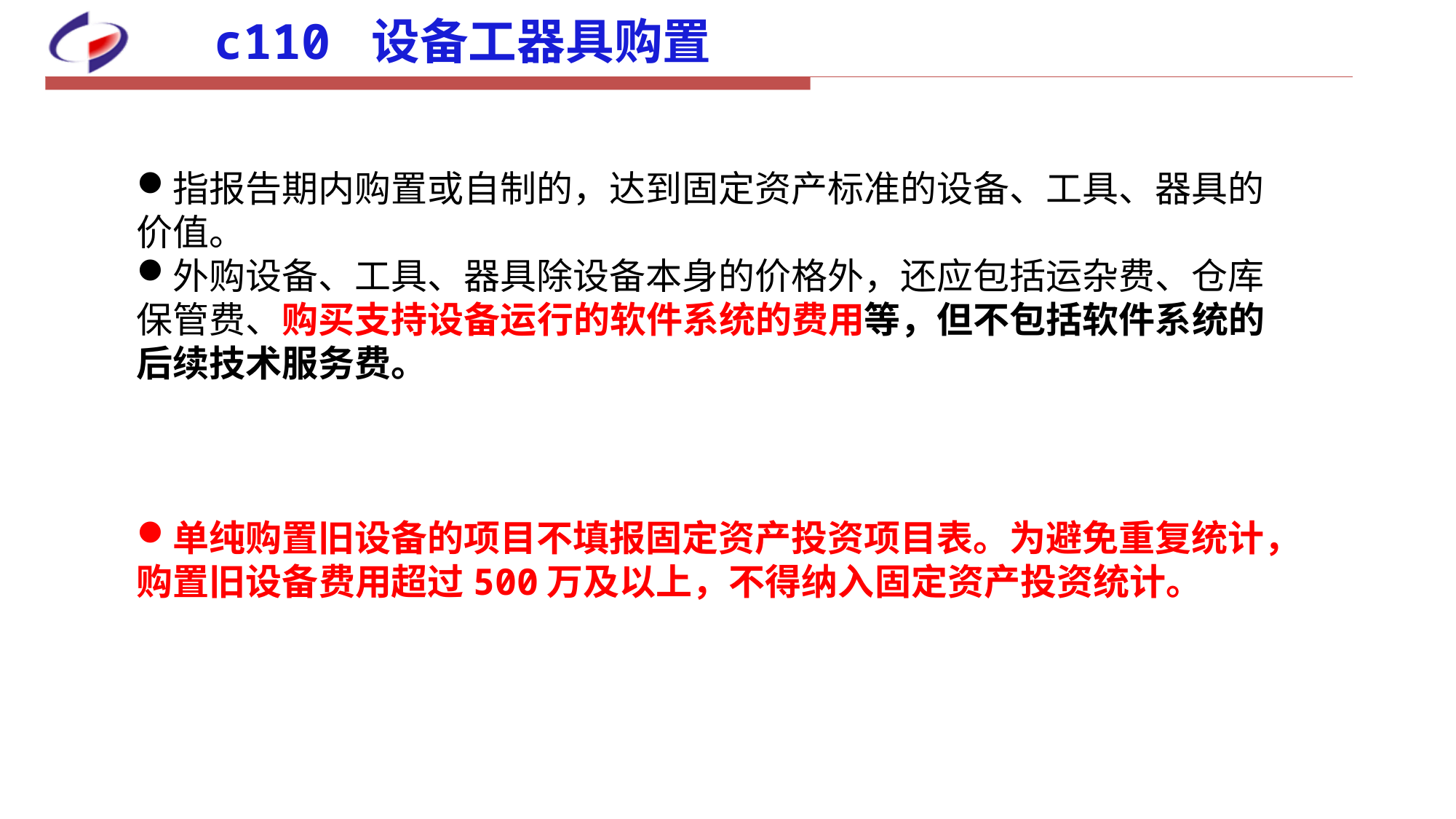

# c110 设备工器具购置
指报告期内购置或自制的，达到固定资产标准的设备、工具、器具的价值。
外购设备、工具、器具除设备本身的价格外，还应包括运杂费、仓库保管费、购买支持设备运行的软件系统的费用等，但不包括软件系统的后续技术服务费。

单纯购置旧设备的项目不填报固定资产投资项目表。为避免重复统计，购置旧设备费用超过500万及以上，不得纳入固定资产投资统计。